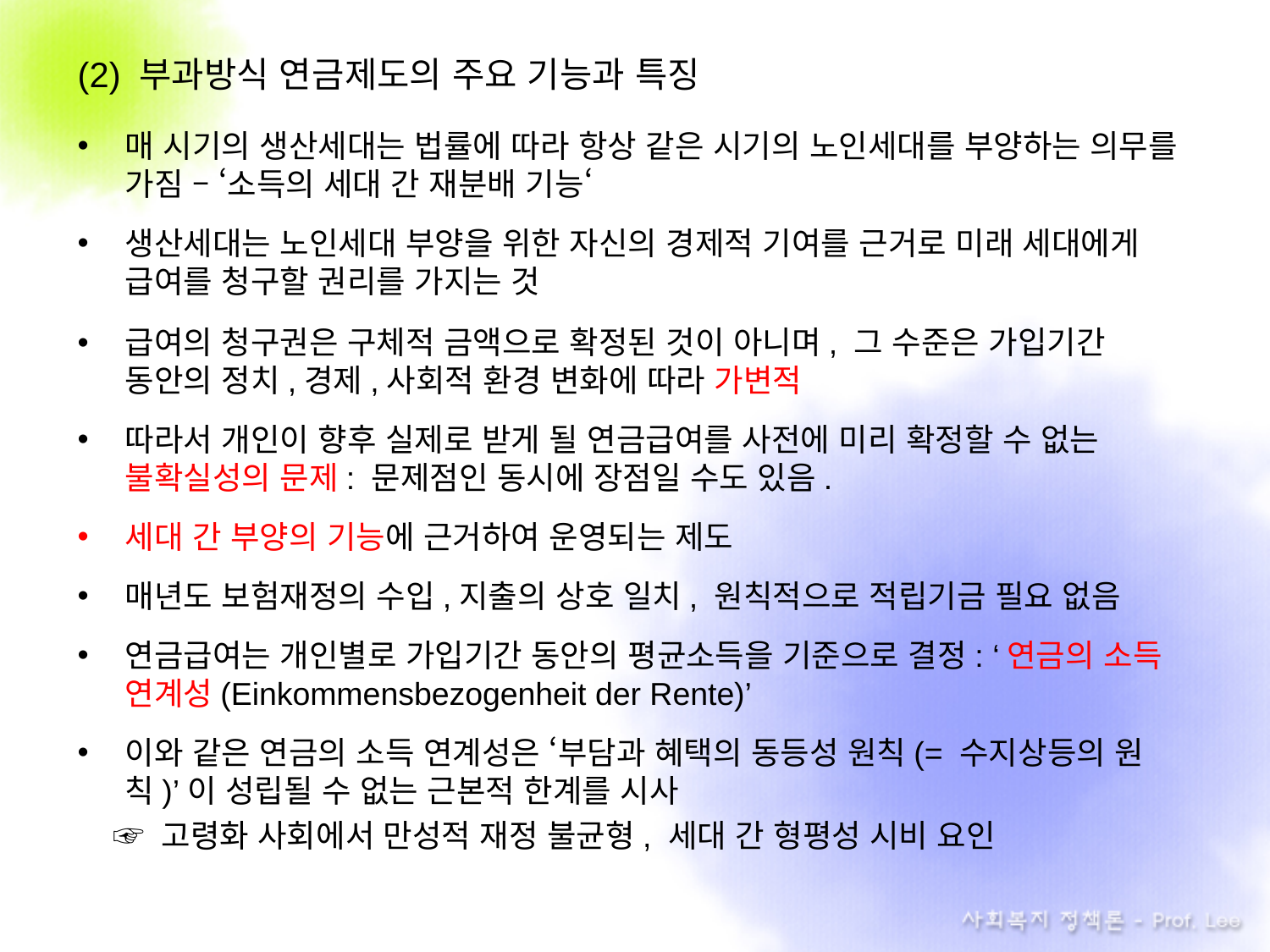

(2) 부과방식 연금제도의 주요 기능과 특징

매 시기의 생산세대는 법률에 따라 항상 같은 시기의 노인세대를 부양하는 의무를 가짐 – ‘소득의 세대 간 재분배 기능‘

생산세대는 노인세대 부양을 위한 자신의 경제적 기여를 근거로 미래 세대에게 급여를 청구할 권리를 가지는 것

급여의 청구권은 구체적 금액으로 확정된 것이 아니며, 그 수준은 가입기간 동안의 정치,경제,사회적 환경 변화에 따라 가변적

따라서 개인이 향후 실제로 받게 될 연금급여를 사전에 미리 확정할 수 없는 불확실성의 문제: 문제점인 동시에 장점일 수도 있음.

세대 간 부양의 기능에 근거하여 운영되는 제도

매년도 보험재정의 수입,지출의 상호 일치, 원칙적으로 적립기금 필요 없음

연금급여는 개인별로 가입기간 동안의 평균소득을 기준으로 결정: ‘연금의 소득 연계성(Einkommensbezogenheit der Rente)’

이와 같은 연금의 소득 연계성은 ‘부담과 혜택의 동등성 원칙(= 수지상등의 원칙)’이 성립될 수 없는 근본적 한계를 시사
    ☞ 고령화 사회에서 만성적 재정 불균형, 세대 간 형평성 시비 요인